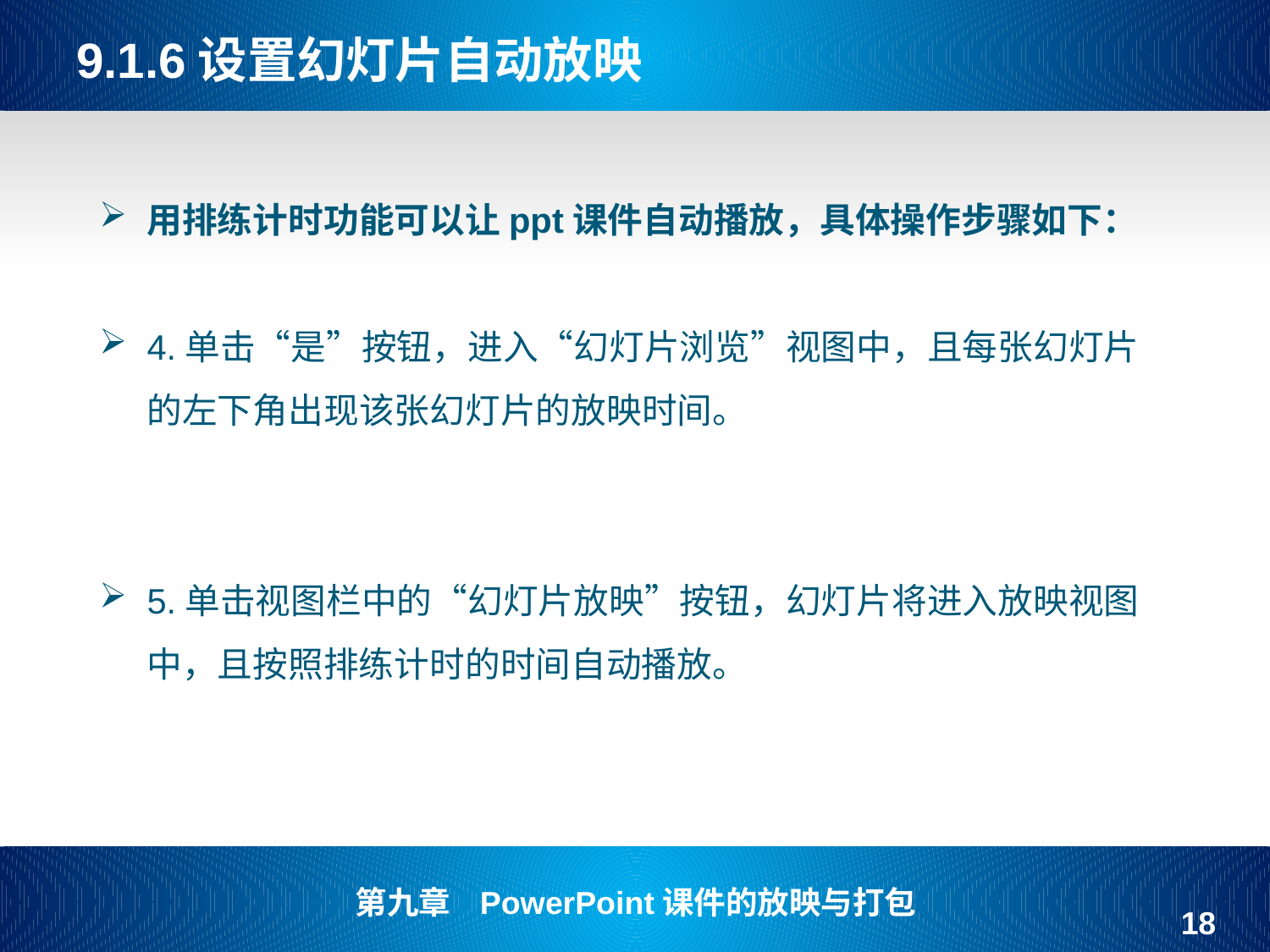

# 9.1.6设置幻灯片自动放映
用排练计时功能可以让ppt课件自动播放，具体操作步骤如下：

4.单击“是”按钮，进入“幻灯片浏览”视图中，且每张幻灯片的左下角出现该张幻灯片的放映时间。

5.单击视图栏中的“幻灯片放映”按钮，幻灯片将进入放映视图中，且按照排练计时的时间自动播放。

18